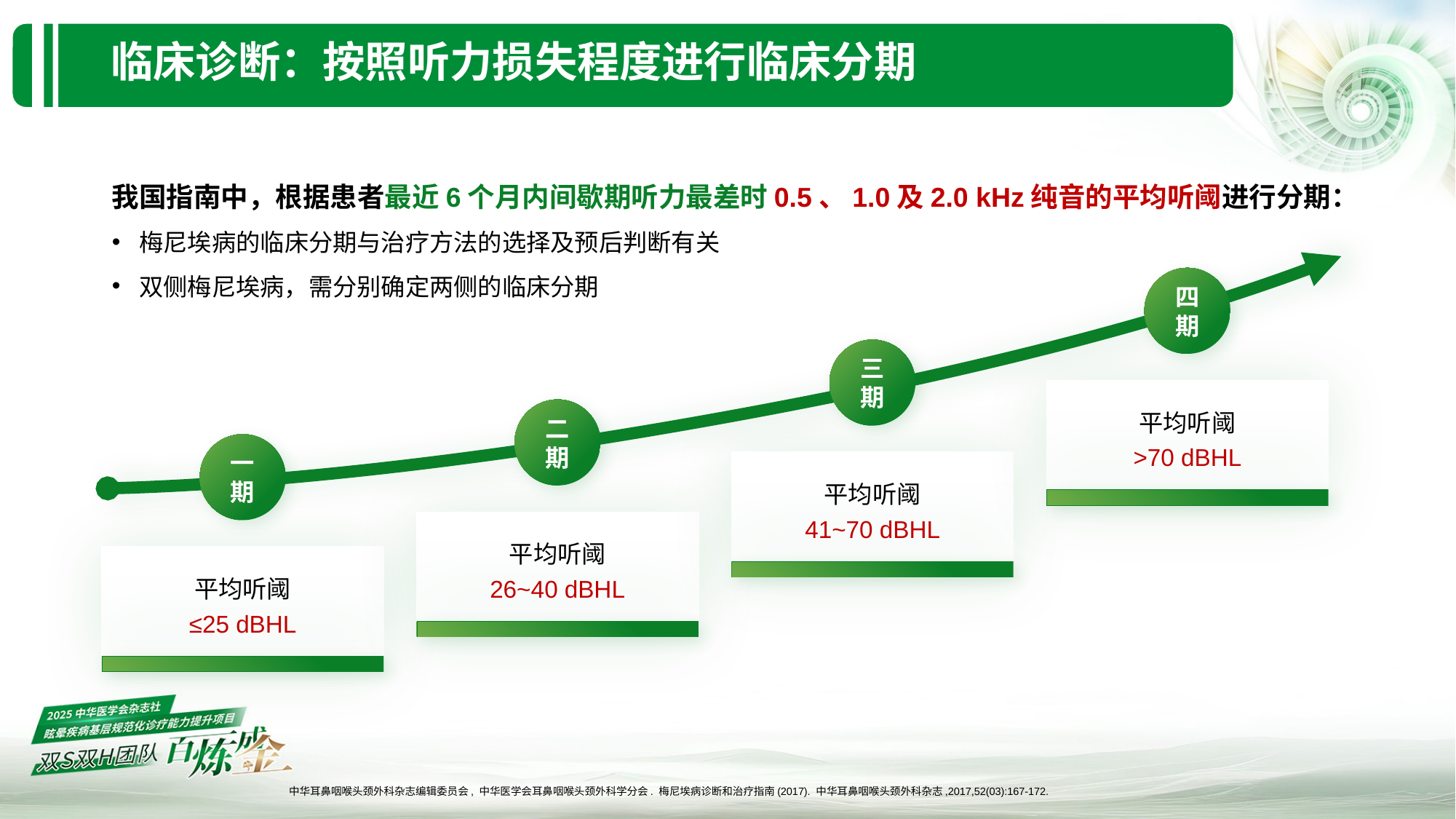

# 临床诊断：按照听力损失程度进行临床分期
我国指南中，根据患者最近6个月内间歇期听力最差时0.5、1.0及2.0 kHz纯音的平均听阈进行分期：
梅尼埃病的临床分期与治疗方法的选择及预后判断有关
双侧梅尼埃病，需分别确定两侧的临床分期
四期

平均听阈
>70 dBHL

三期

平均听阈
41~70 dBHL

二期

平均听阈
26~40 dBHL

一期

平均听阈
≤25 dBHL

中华耳鼻咽喉头颈外科杂志编辑委员会, 中华医学会耳鼻咽喉头颈外科学分会. 梅尼埃病诊断和治疗指南(2017). 中华耳鼻咽喉头颈外科杂志,2017,52(03):167-172.